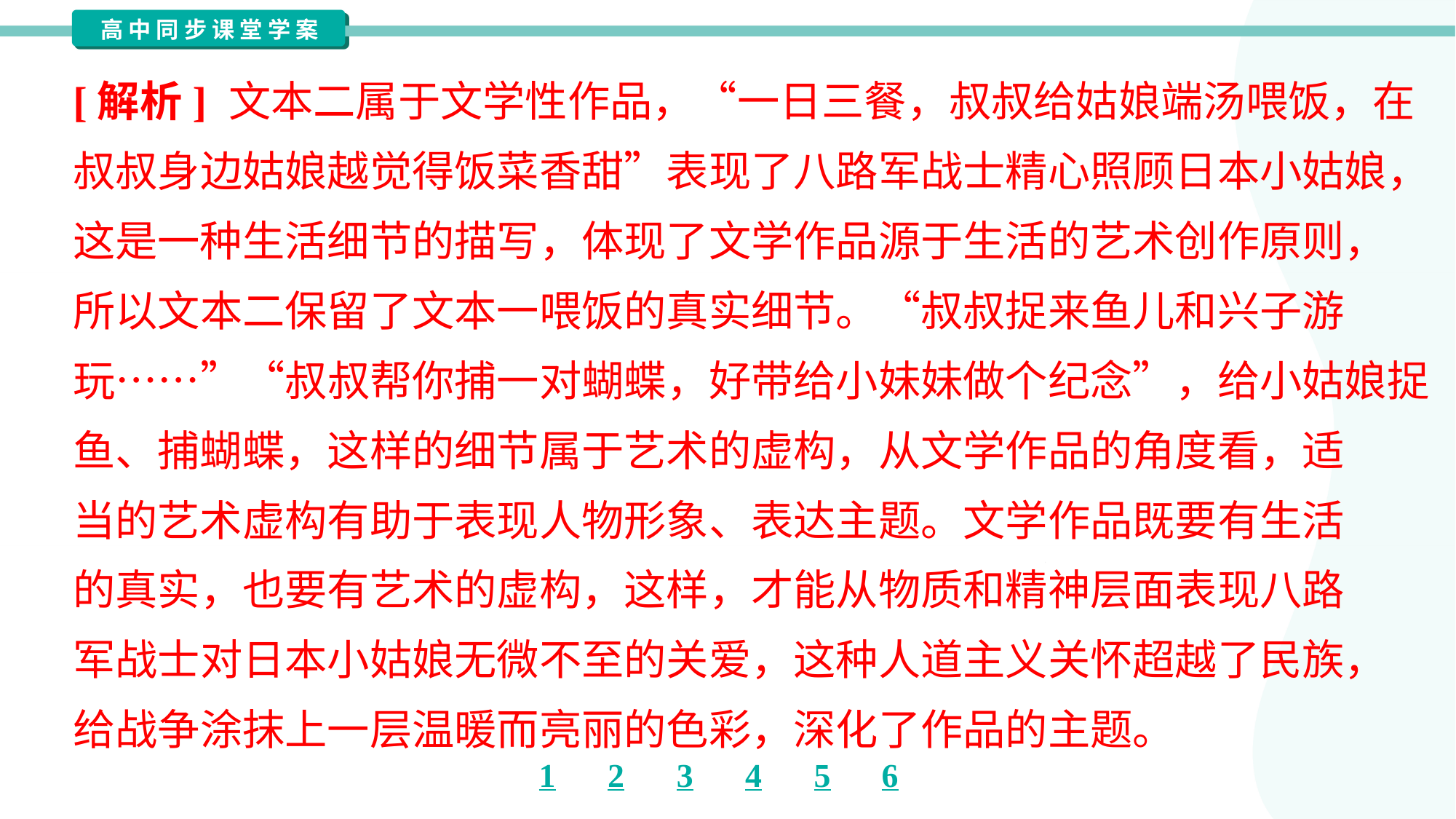

[解析] 文本二属于文学性作品，“一日三餐，叔叔给姑娘端汤喂饭，在
叔叔身边姑娘越觉得饭菜香甜”表现了八路军战士精心照顾日本小姑娘，
这是一种生活细节的描写，体现了文学作品源于生活的艺术创作原则，
所以文本二保留了文本一喂饭的真实细节。“叔叔捉来鱼儿和兴子游
玩……”“叔叔帮你捕一对蝴蝶，好带给小妹妹做个纪念”，给小姑娘捉
鱼、捕蝴蝶，这样的细节属于艺术的虚构，从文学作品的角度看，适
当的艺术虚构有助于表现人物形象、表达主题。文学作品既要有生活
的真实，也要有艺术的虚构，这样，才能从物质和精神层面表现八路
军战士对日本小姑娘无微不至的关爱，这种人道主义关怀超越了民族，
给战争涂抹上一层温暖而亮丽的色彩，深化了作品的主题。